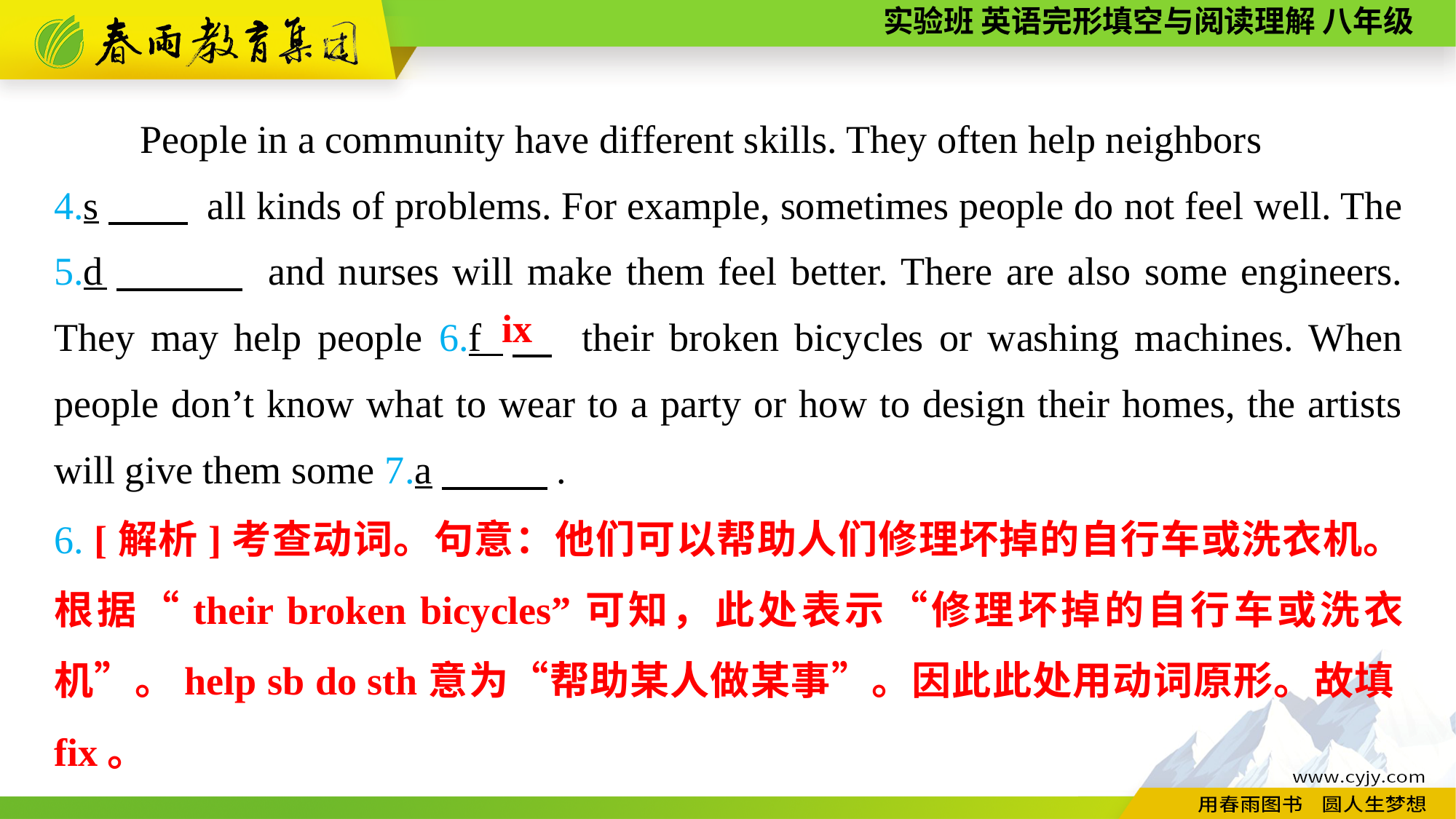

People in a community have different skills. They often help neighbors
4.s　　 all kinds of problems. For example, sometimes people do not feel well. The 5.d　　　 and nurses will make them feel better. There are also some engineers. They may help people 6.f 　 their broken bicycles or washing machines. When people don’t know what to wear to a party or how to design their homes, the artists will give them some 7.a　　   .
ix
6. [解析]考查动词。句意：他们可以帮助人们修理坏掉的自行车或洗衣机。根据“their broken bicycles”可知，此处表示“修理坏掉的自行车或洗衣机”。help sb do sth意为“帮助某人做某事”。因此此处用动词原形。故填fix。